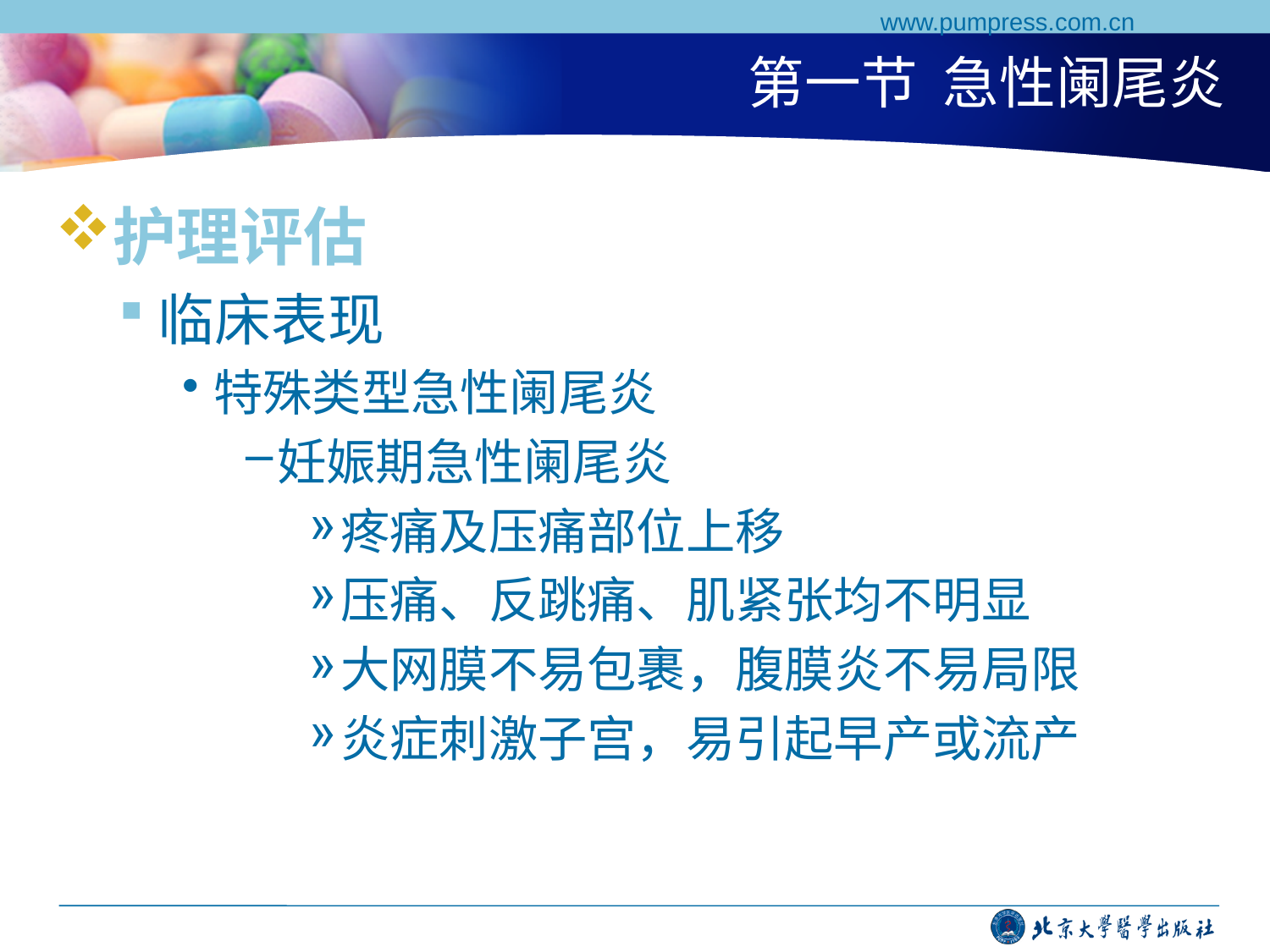

www.pumpress.com.cn
# 第一节  急性阑尾炎
护理评估
临床表现
特殊类型急性阑尾炎
妊娠期急性阑尾炎
疼痛及压痛部位上移
压痛、反跳痛、肌紧张均不明显
大网膜不易包裹，腹膜炎不易局限
炎症刺激子宫，易引起早产或流产